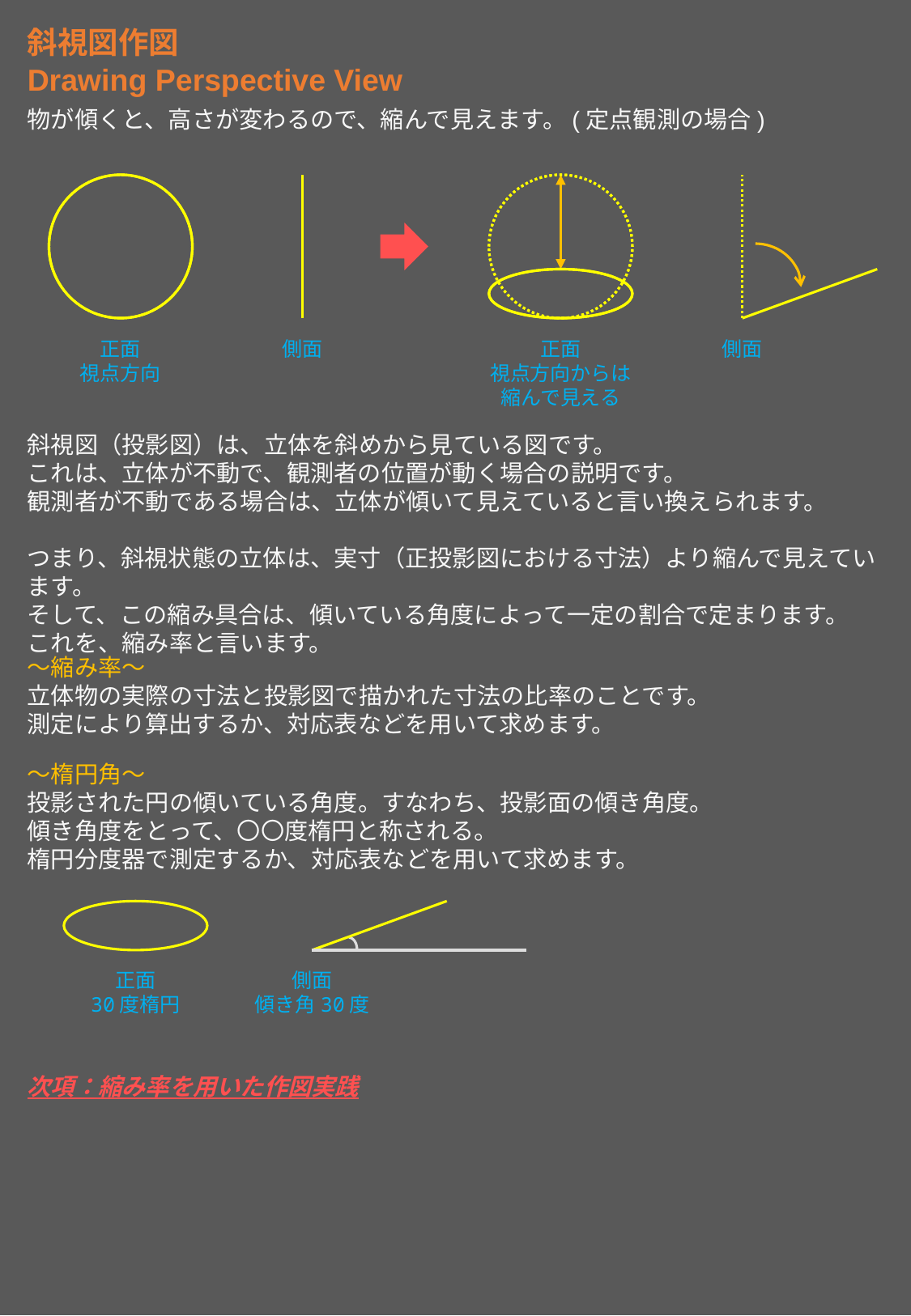

斜視図作図
Drawing Perspective View
物が傾くと、高さが変わるので、縮んで見えます。(定点観測の場合)

正面
視点方向
側面
正面
視点方向からは
縮んで見える
側面
斜視図（投影図）は、立体を斜めから見ている図です。
これは、立体が不動で、観測者の位置が動く場合の説明です。
観測者が不動である場合は、立体が傾いて見えていると言い換えられます。

つまり、斜視状態の立体は、実寸（正投影図における寸法）より縮んで見えています。
そして、この縮み具合は、傾いている角度によって一定の割合で定まります。
これを、縮み率と言います。
～縮み率～
立体物の実際の寸法と投影図で描かれた寸法の比率のことです。
測定により算出するか、対応表などを用いて求めます。
～楕円角～
投影された円の傾いている角度。すなわち、投影面の傾き角度。
傾き角度をとって、〇〇度楕円と称される。
楕円分度器で測定するか、対応表などを用いて求めます。

正面
30度楕円
側面
傾き角30度
次項：縮み率を用いた作図実践